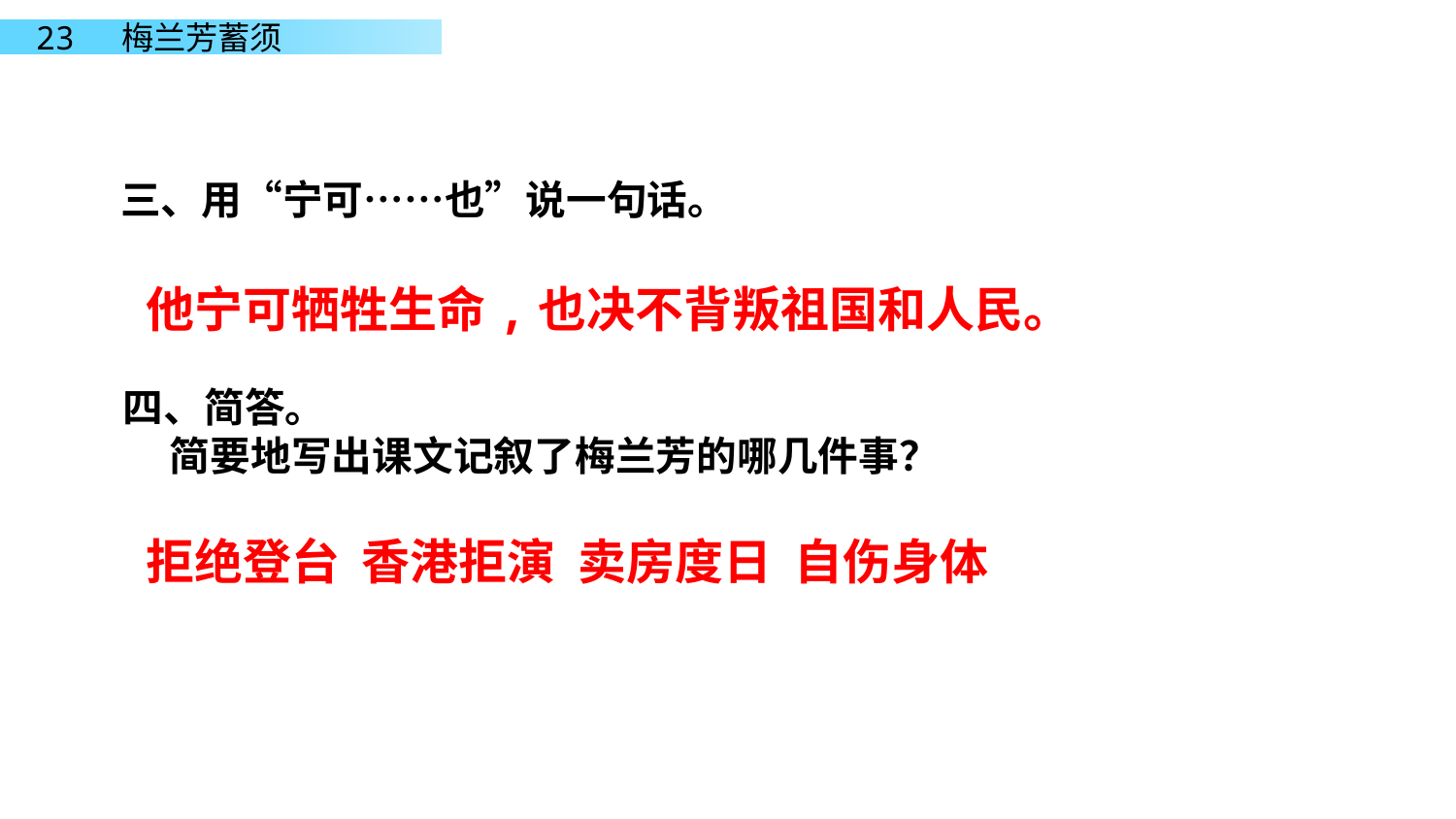

三、用“宁可……也”说一句话。
他宁可牺牲生命,也决不背叛祖国和人民。
四、简答。
    简要地写出课文记叙了梅兰芳的哪几件事？
拒绝登台  香港拒演  卖房度日  自伤身体